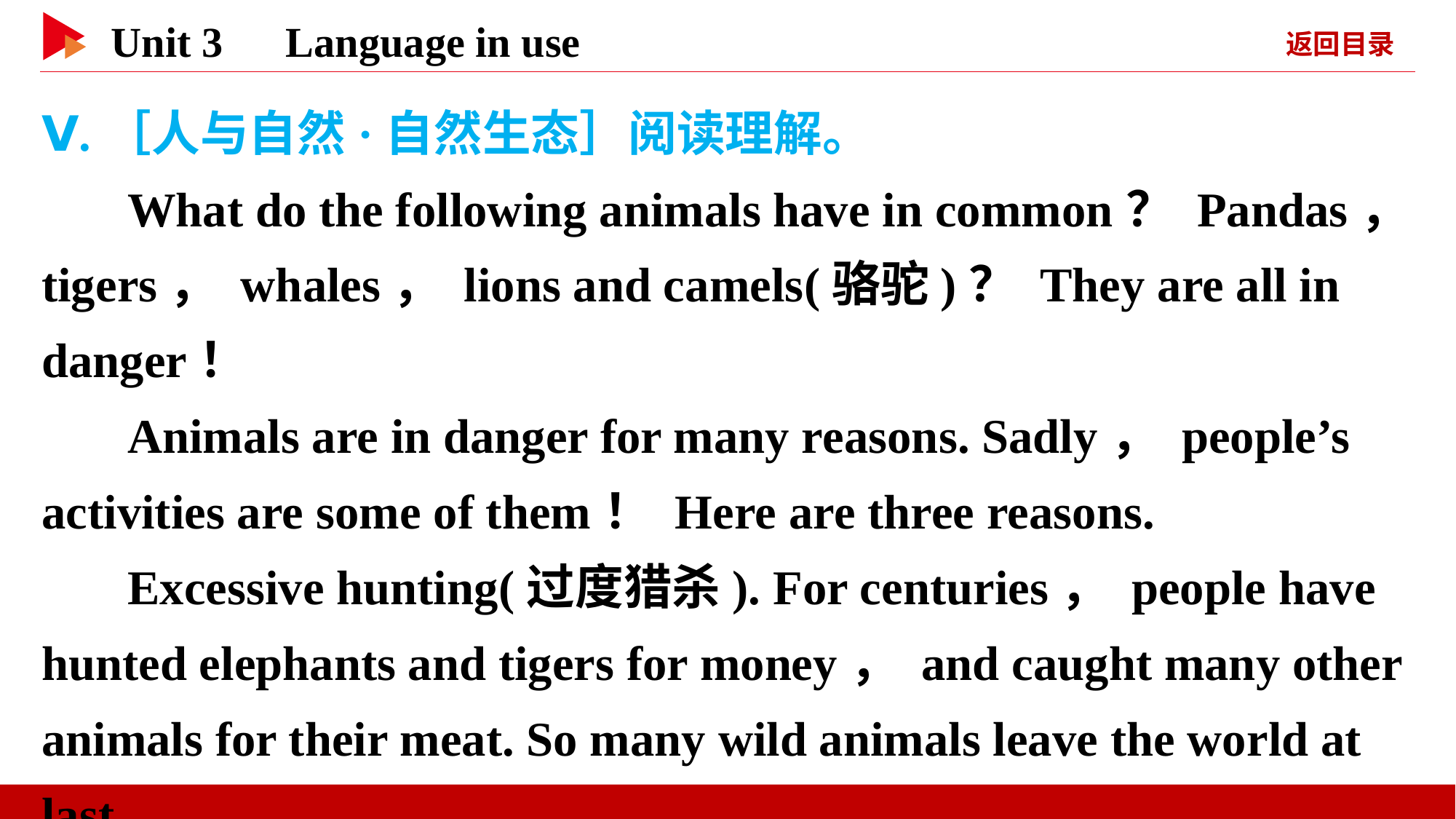

Ⅴ.［人与自然·自然生态］阅读理解。
What do the following animals have in common？ Pandas， tigers， whales， lions and camels(骆驼)？ They are all in danger！
Animals are in danger for many reasons. Sadly， people’s activities are some of them！ Here are three reasons.
Excessive hunting(过度猎杀). For centuries， people have hunted elephants and tigers for money， and caught many other animals for their meat. So many wild animals leave the world at last.